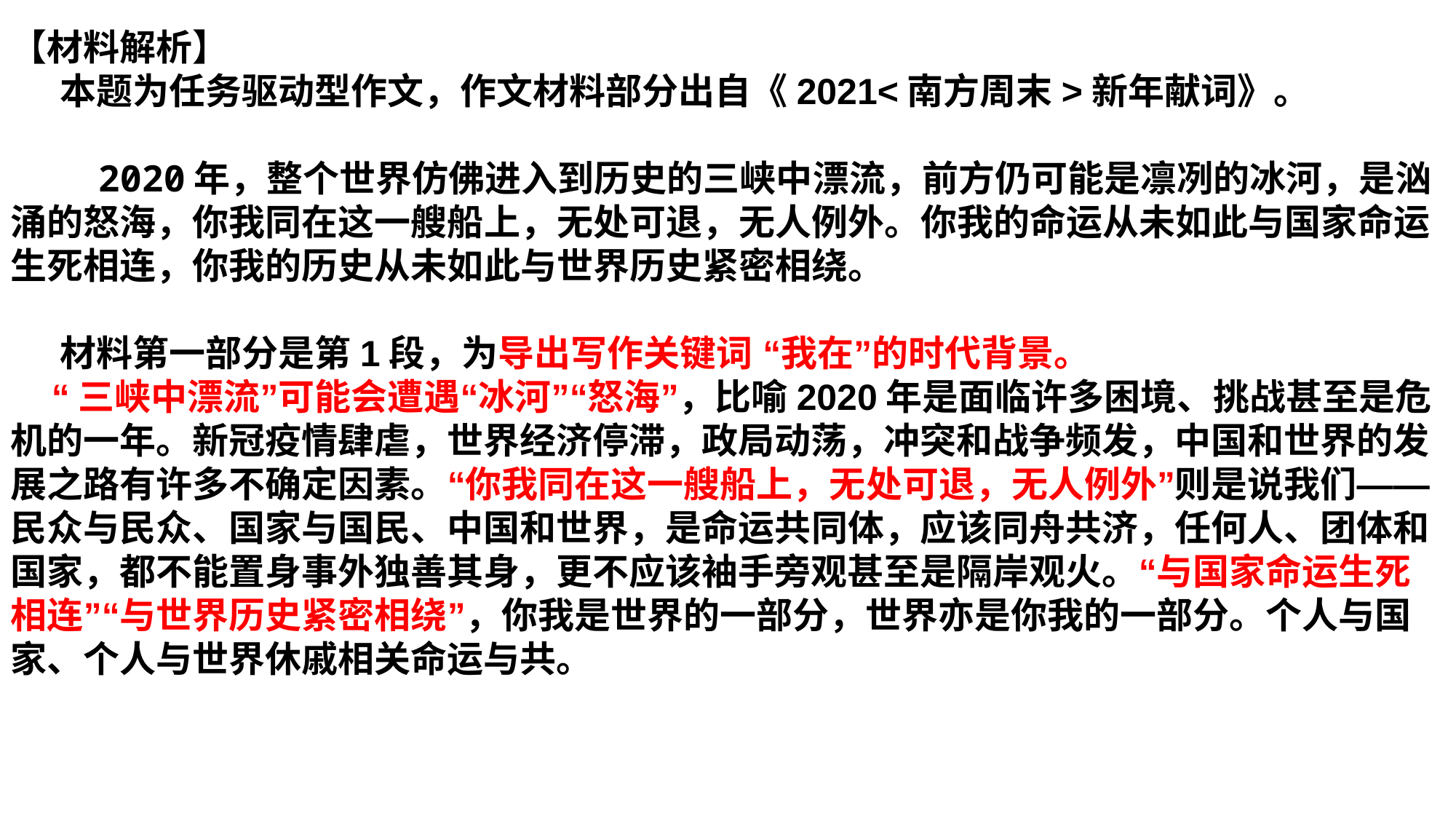

【材料解析】
    本题为任务驱动型作文，作文材料部分出自《2021<南方周末>新年献词》。

    2020年，整个世界仿佛进入到历史的三峡中漂流，前方仍可能是凛冽的冰河，是汹涌的怒海，你我同在这一艘船上，无处可退，无人例外。你我的命运从未如此与国家命运生死相连，你我的历史从未如此与世界历史紧密相绕。

    材料第一部分是第1段，为导出写作关键词 “我在”的时代背景。
    “三峡中漂流”可能会遭遇“冰河”“怒海”，比喻2020年是面临许多困境、挑战甚至是危机的一年。新冠疫情肆虐，世界经济停滞，政局动荡，冲突和战争频发，中国和世界的发展之路有许多不确定因素。“你我同在这一艘船上，无处可退，无人例外”则是说我们——民众与民众、国家与国民、中国和世界，是命运共同体，应该同舟共济，任何人、团体和国家，都不能置身事外独善其身，更不应该袖手旁观甚至是隔岸观火。“与国家命运生死相连”“与世界历史紧密相绕”，你我是世界的一部分，世界亦是你我的一部分。个人与国家、个人与世界休戚相关命运与共。